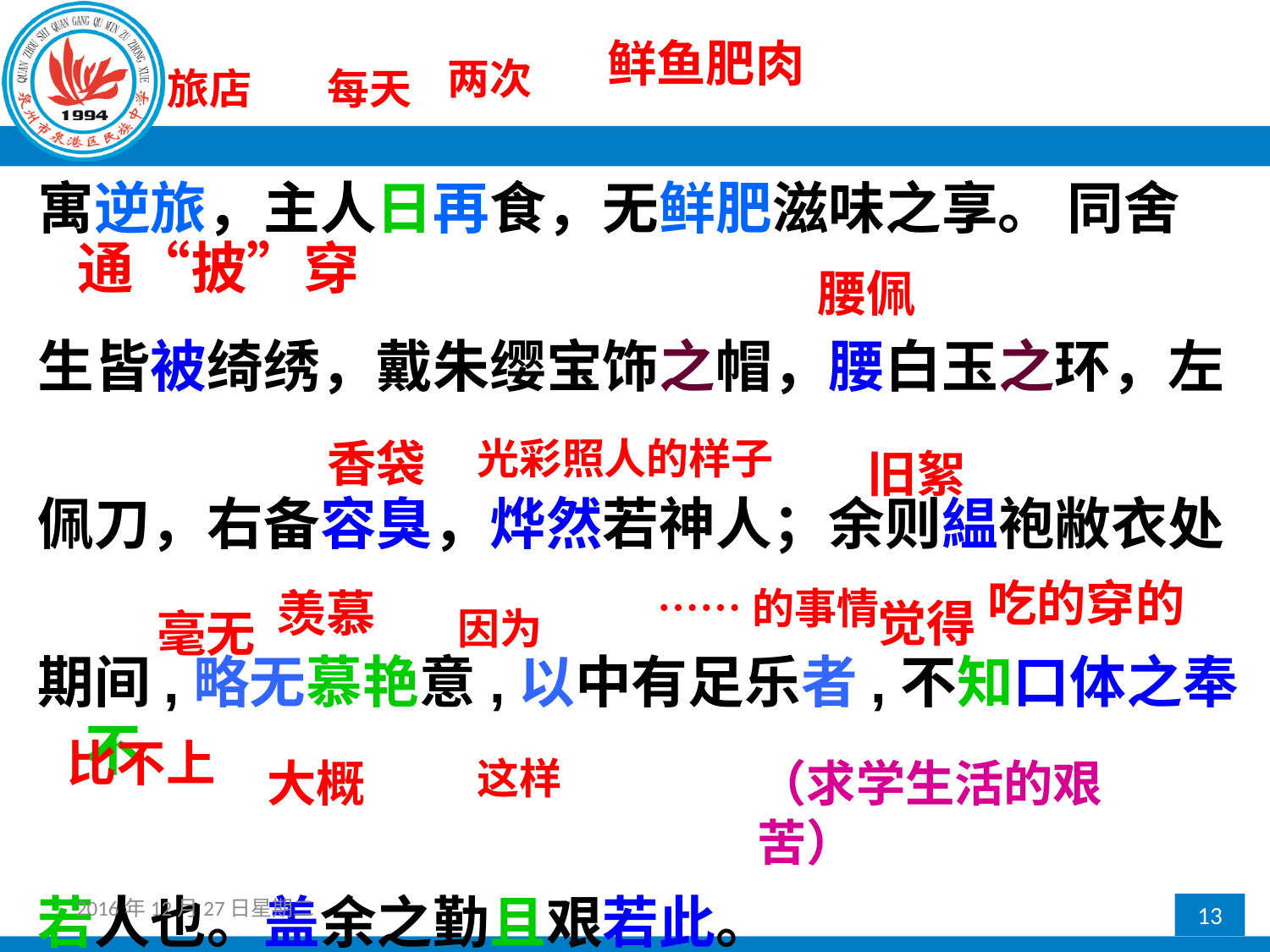

鲜鱼肥肉
两次
旅店
每天
寓逆旅，主人日再食，无鲜肥滋味之享。 同舍

生皆被绮绣，戴朱缨宝饰之帽，腰白玉之环，左

佩刀，右备容臭，烨然若神人；余则緼袍敝衣处

期间,略无慕艳意,以中有足乐者,不知口体之奉不

若人也。盖余之勤且艰若此。

通“披”穿
腰佩
香袋
光彩照人的样子
旧絮
吃的穿的
羡慕
……的事情
觉得
毫无
因为
比不上
这样
（求学生活的艰苦）
大概
2016年12月27日星期二